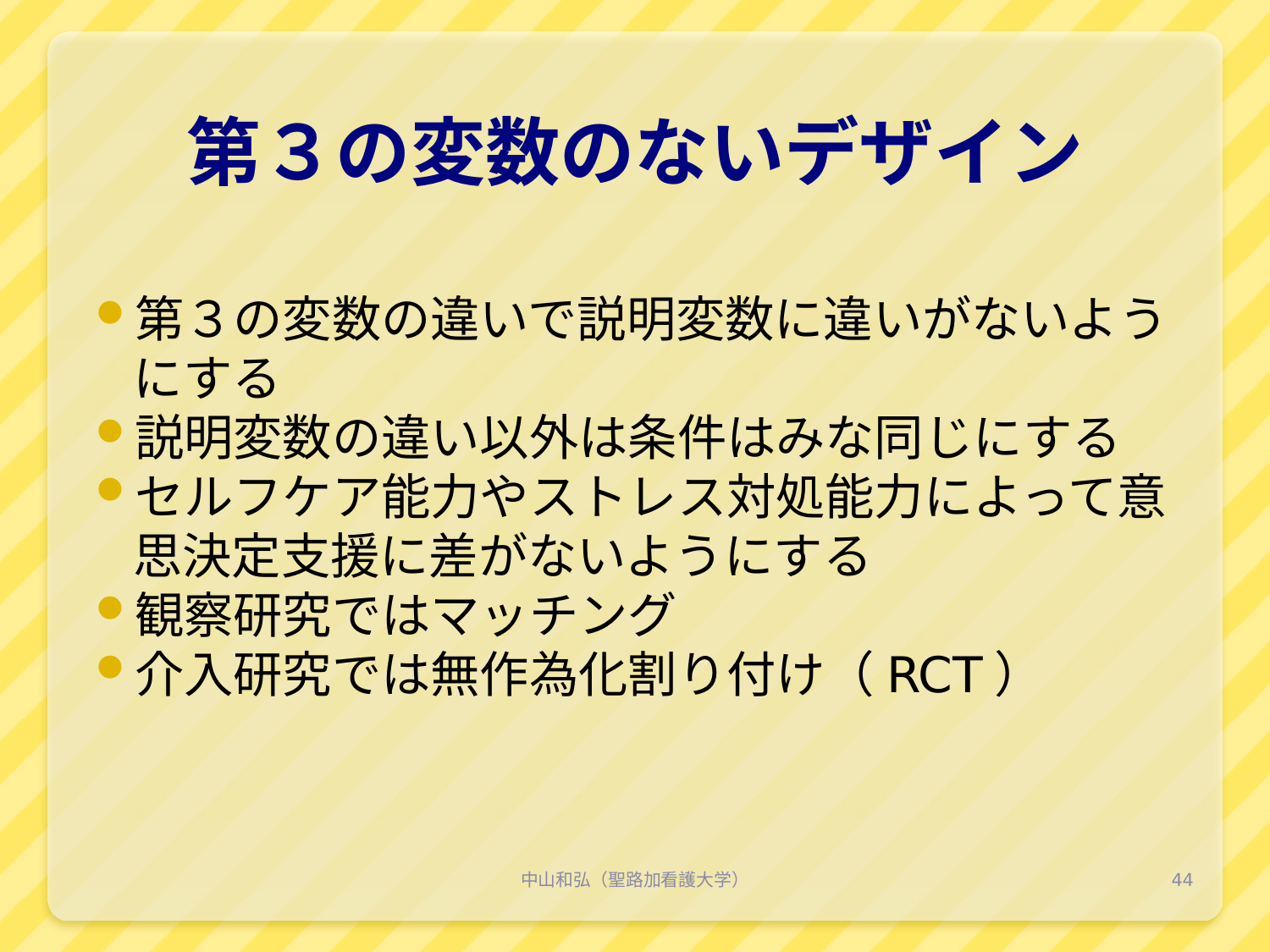

# 第３の変数のないデザイン

第３の変数の違いで説明変数に違いがないようにする
説明変数の違い以外は条件はみな同じにする
セルフケア能力やストレス対処能力によって意思決定支援に差がないようにする
観察研究ではマッチング
介入研究では無作為化割り付け（RCT）
中山和弘（聖路加看護大学）
44